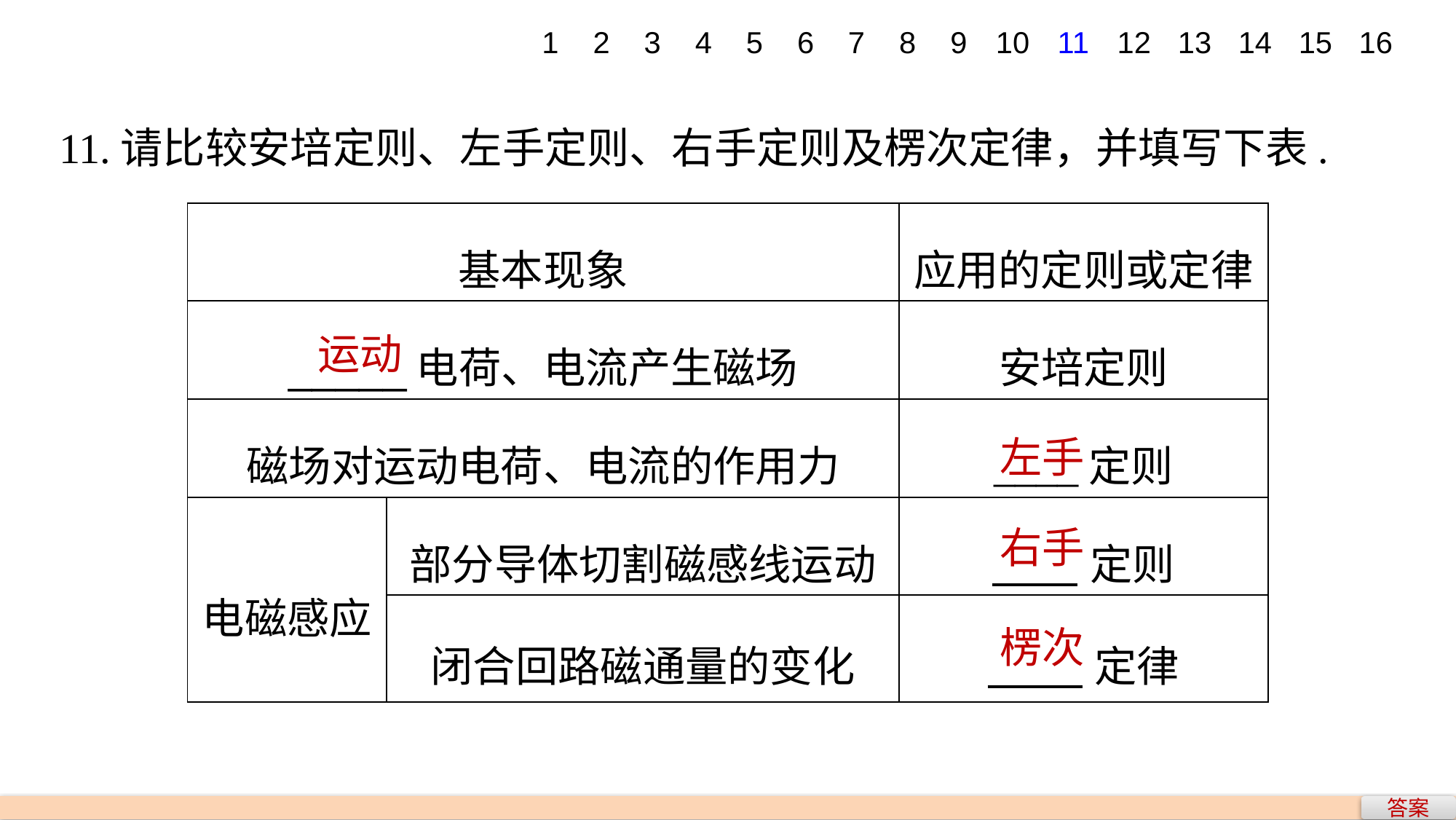

1
2
3
4
5
6
7
8
9
10
11
12
13
14
15
16
11.请比较安培定则、左手定则、右手定则及楞次定律，并填写下表.
| 基本现象 |  | 应用的定则或定律 |
| --- | --- | --- |
| \_\_\_\_\_电荷、电流产生磁场 |  | 安培定则 |
| 磁场对运动电荷、电流的作用力 |  | \_\_\_\_定则 |
| 电磁感应 | 部分导体切割磁感线运动 | 定则 |
|  | 闭合回路磁通量的变化 | 定律 |
运动
左手
右手
楞次

答案